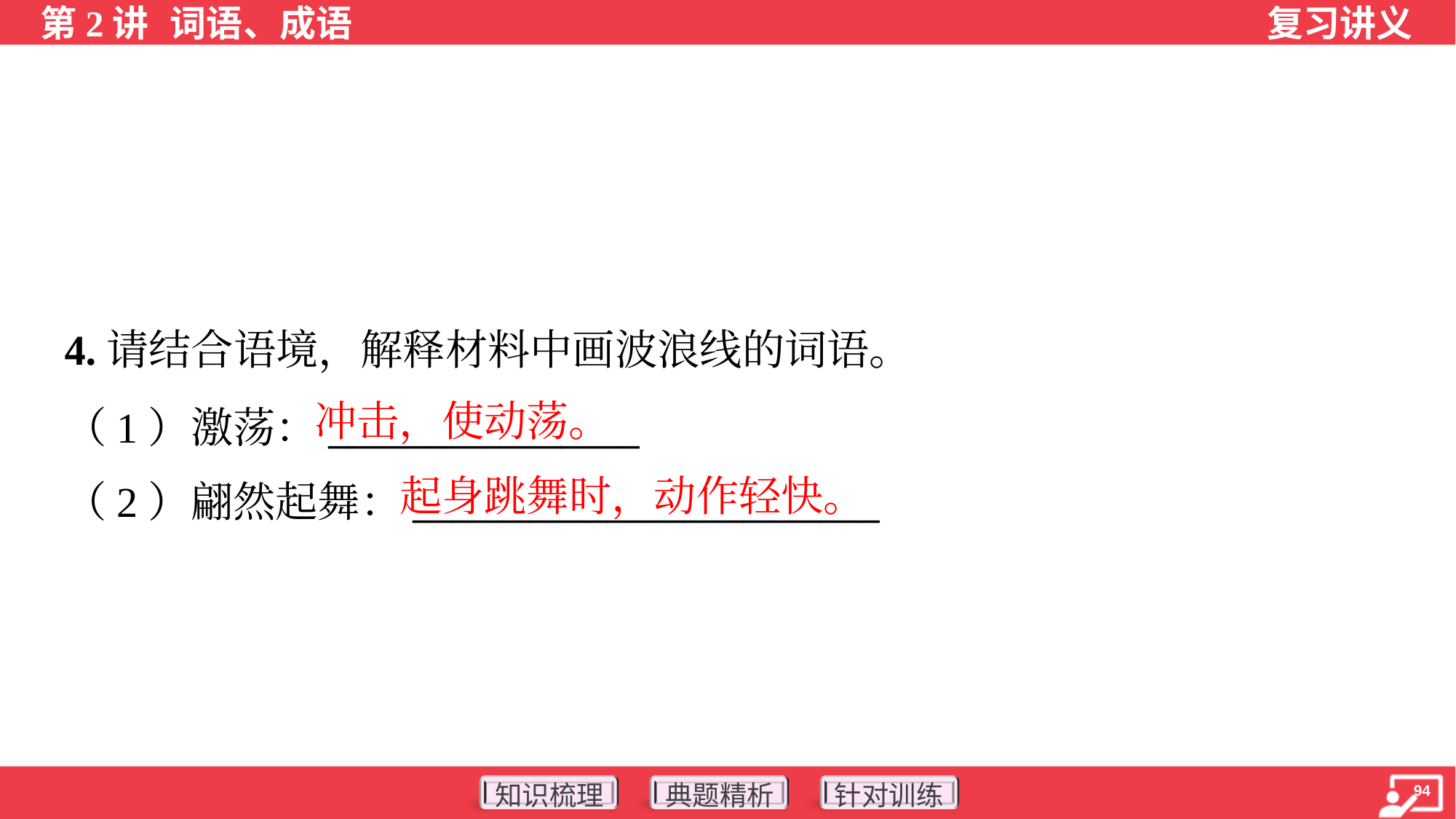

4.请结合语境，解释材料中画波浪线的词语。
冲击，使动荡。
（1）激荡：________________
（2）翩然起舞：________________________
起身跳舞时，动作轻快。